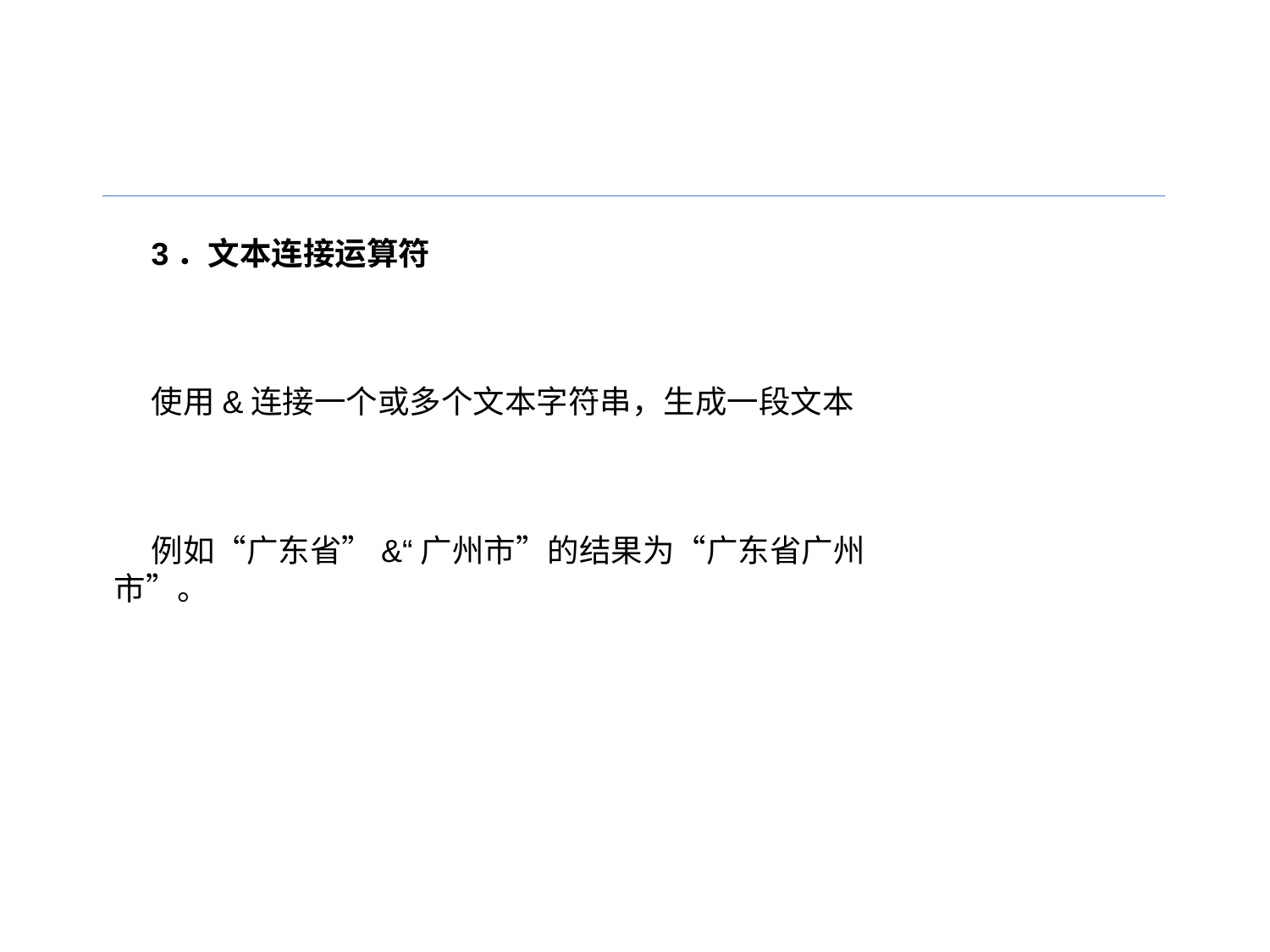

3．文本连接运算符
使用&连接一个或多个文本字符串，生成一段文本
例如“广东省”&“广州市”的结果为“广东省广州市”。